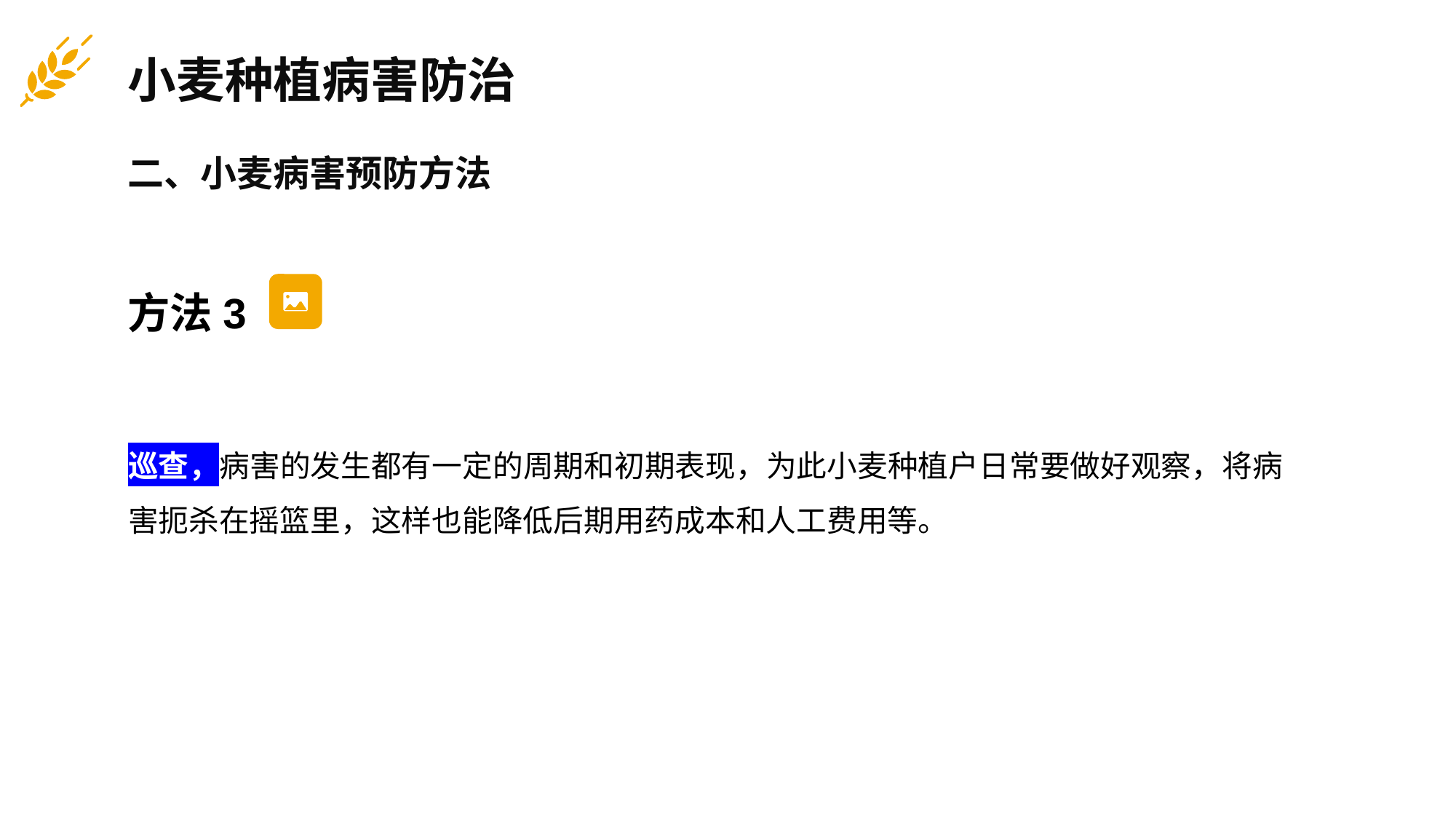

小麦种植病害防治

二、小麦病害预防方法

方法3
巡查，病害的发生都有一定的周期和初期表现，为此小麦种植户日常要做好观察，将病害扼杀在摇篮里，这样也能降低后期用药成本和人工费用等。